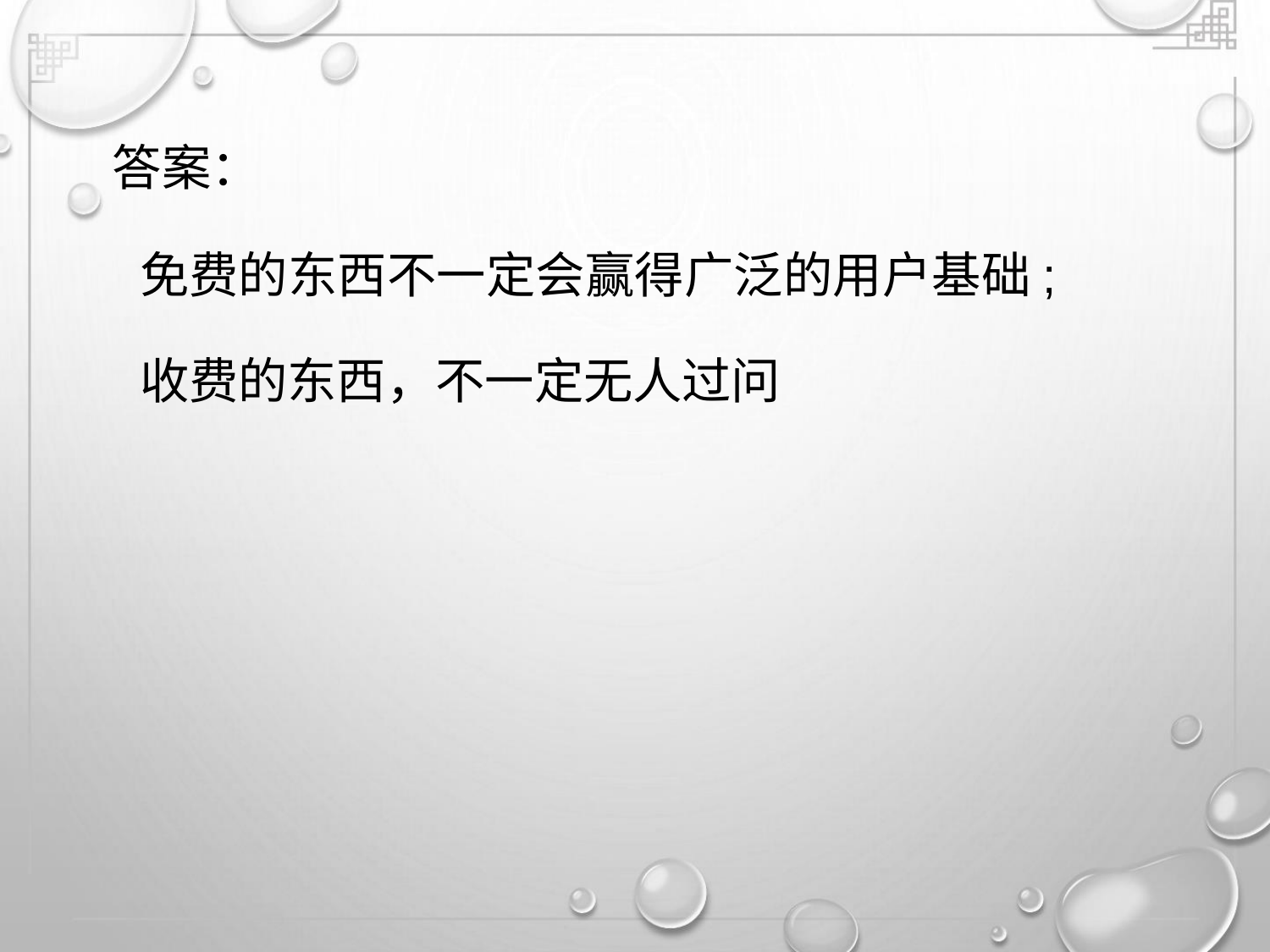

答案：
免费的东西不一定会赢得广泛的用户基础;
收费的东西，不一定无人过问